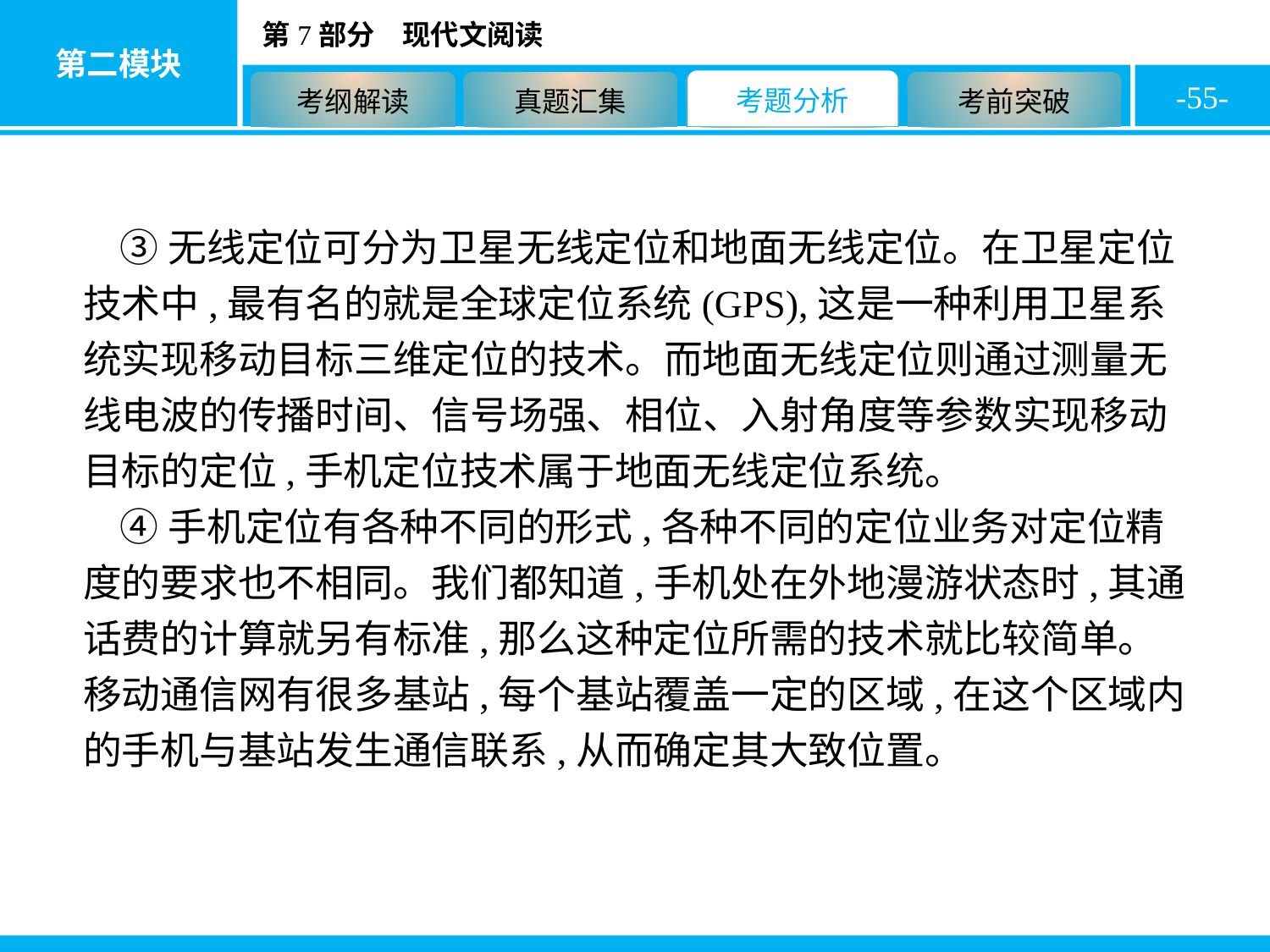

-55-
③无线定位可分为卫星无线定位和地面无线定位。在卫星定位技术中,最有名的就是全球定位系统(GPS),这是一种利用卫星系统实现移动目标三维定位的技术。而地面无线定位则通过测量无线电波的传播时间、信号场强、相位、入射角度等参数实现移动目标的定位,手机定位技术属于地面无线定位系统。
④手机定位有各种不同的形式,各种不同的定位业务对定位精度的要求也不相同。我们都知道,手机处在外地漫游状态时,其通话费的计算就另有标准,那么这种定位所需的技术就比较简单。移动通信网有很多基站,每个基站覆盖一定的区域,在这个区域内的手机与基站发生通信联系,从而确定其大致位置。